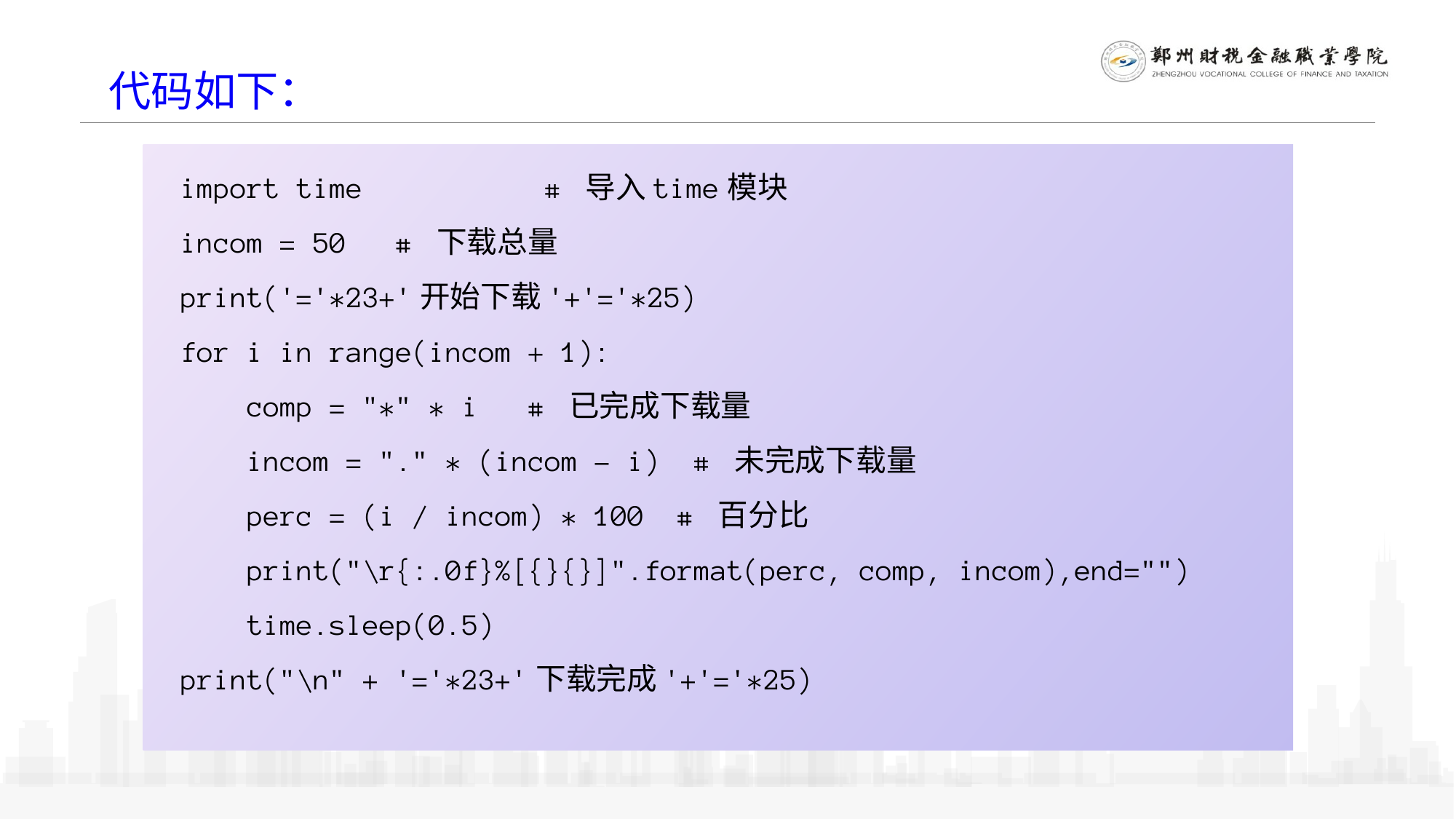

代码如下：
import time           # 导入time模块
incom = 50   # 下载总量
print('='*23+'开始下载'+'='*25)
for i in range(incom + 1):
    comp = "*" * i   # 已完成下载量
    incom = "." * (incom - i)  # 未完成下载量
    perc = (i / incom) * 100  # 百分比
    print("\r{:.0f}%[{}{}]".format(perc, comp, incom),end="")
    time.sleep(0.5)
print("\n" + '='*23+'下载完成'+'='*25)